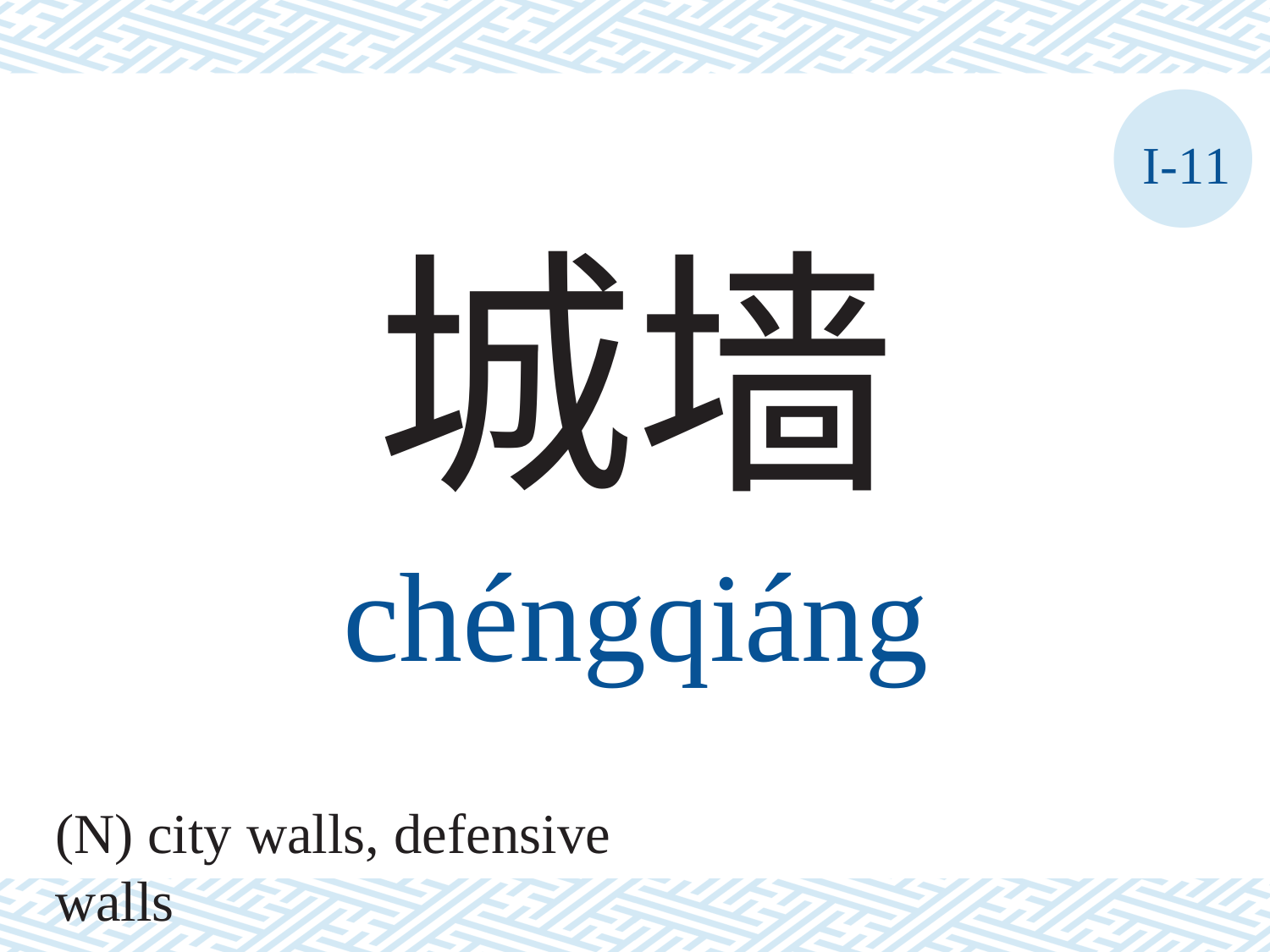

I-11
城墙
chéngqiáng
(N) city walls, defensive walls